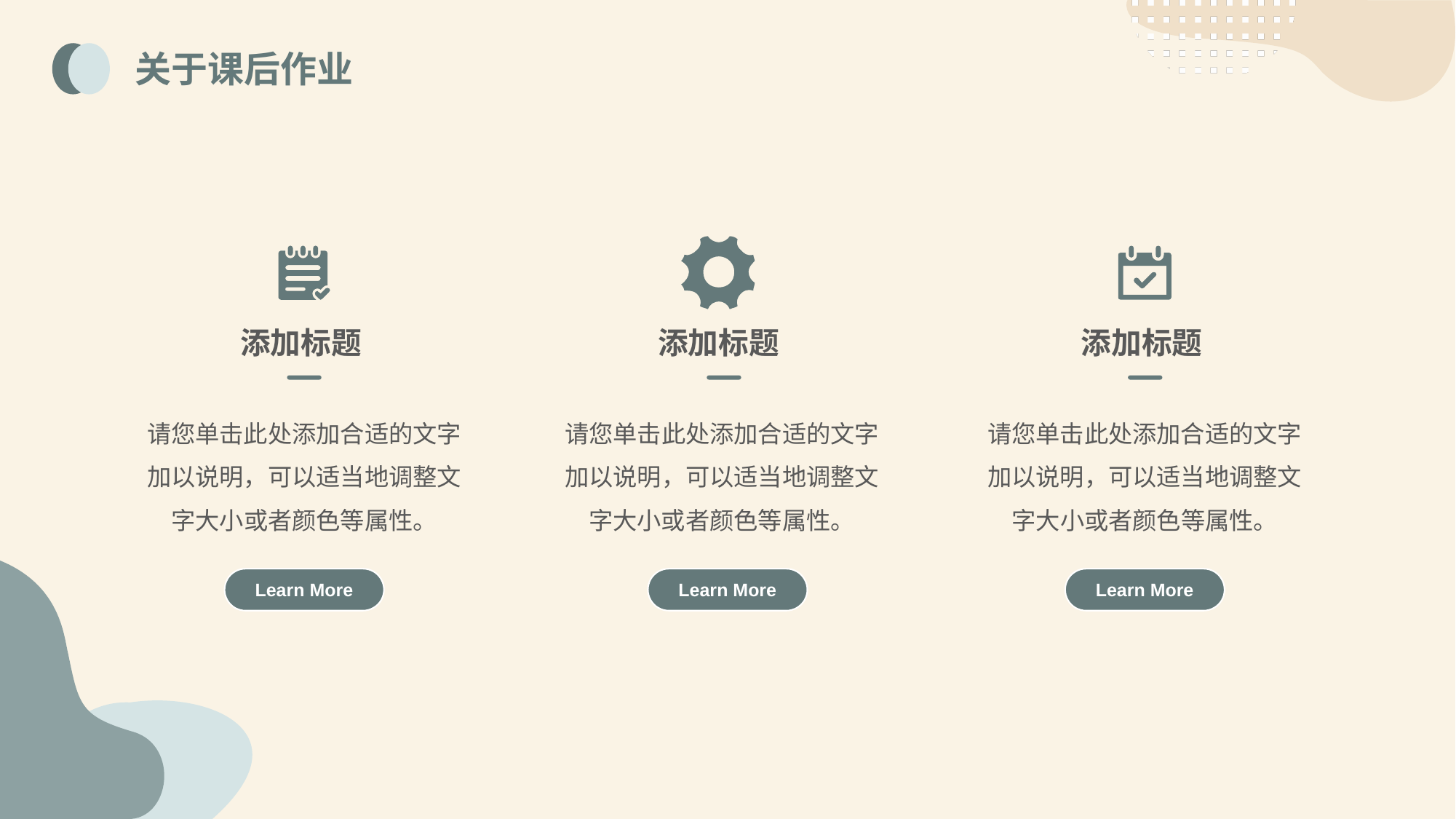

关于课后作业

添加标题
请您单击此处添加合适的文字加以说明，可以适当地调整文字大小或者颜色等属性。
Learn More

添加标题
请您单击此处添加合适的文字加以说明，可以适当地调整文字大小或者颜色等属性。
Learn More

添加标题
请您单击此处添加合适的文字加以说明，可以适当地调整文字大小或者颜色等属性。
Learn More